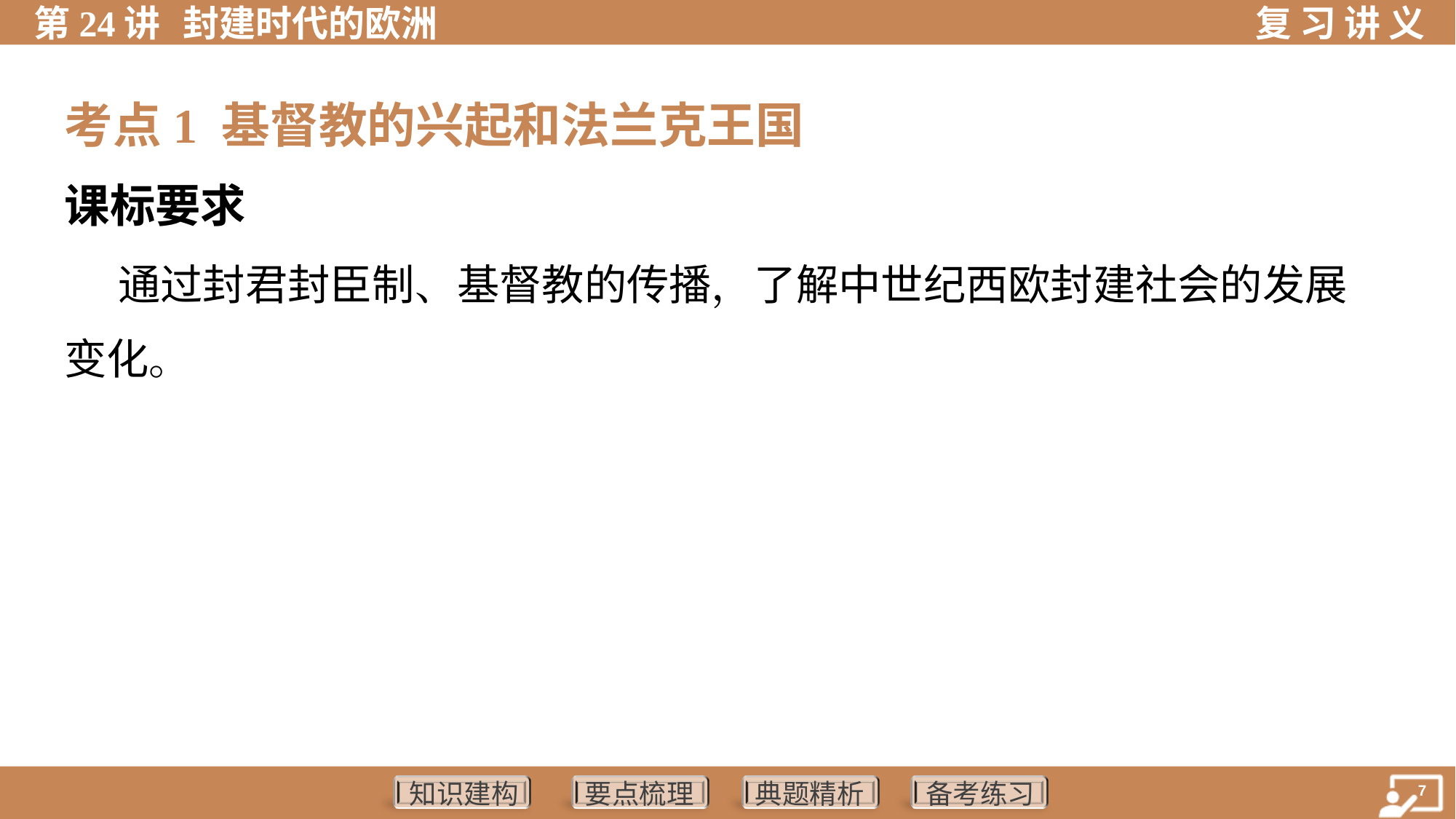

考点1 基督教的兴起和法兰克王国
课标要求
    通过封君封臣制、基督教的传播，了解中世纪西欧封建社会的发展
变化。